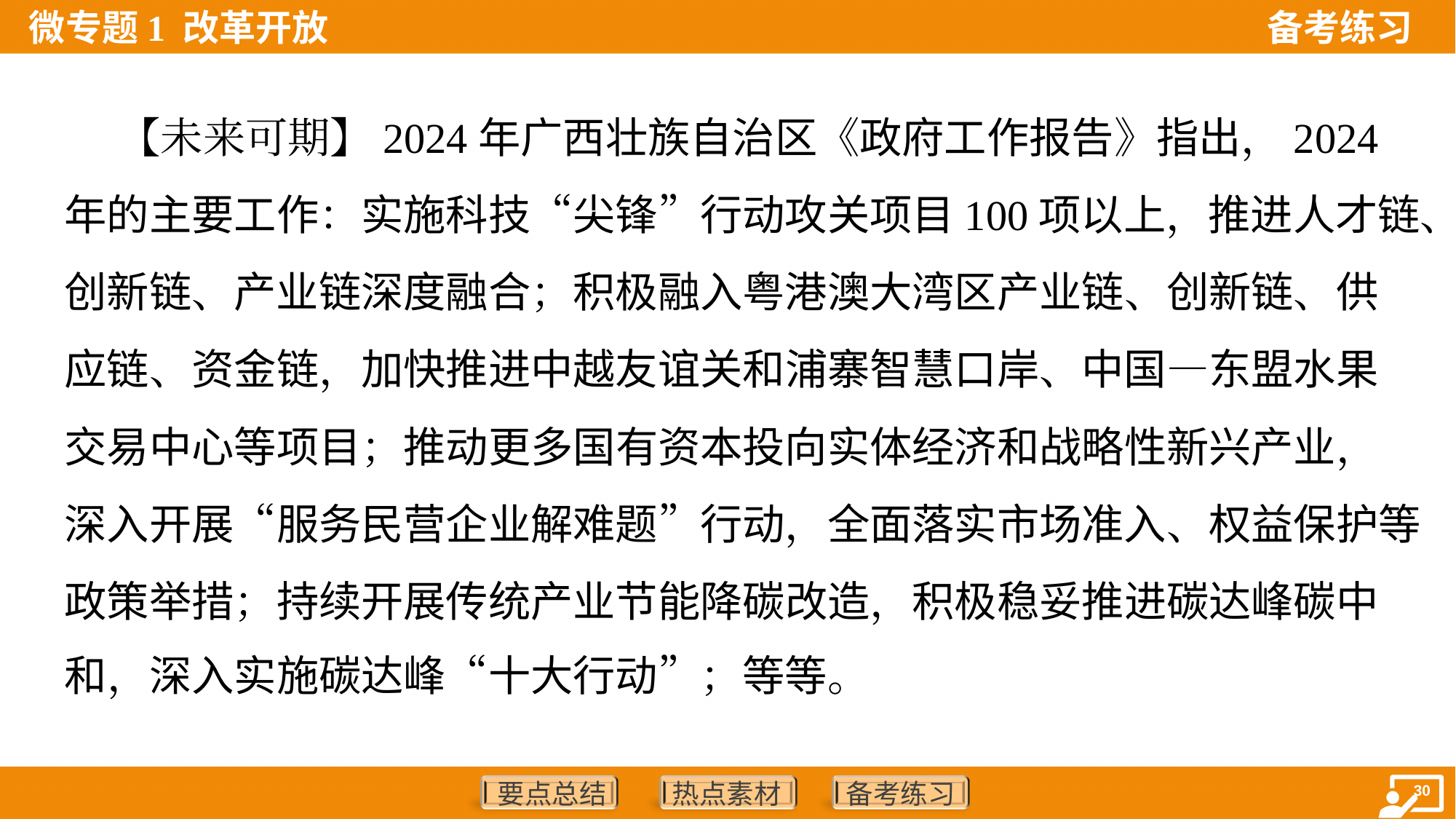

【未来可期】2024年广西壮族自治区《政府工作报告》指出，2024
年的主要工作：实施科技“尖锋”行动攻关项目100项以上，推进人才链、
创新链、产业链深度融合；积极融入粤港澳大湾区产业链、创新链、供
应链、资金链，加快推进中越友谊关和浦寨智慧口岸、中国—东盟水果
交易中心等项目；推动更多国有资本投向实体经济和战略性新兴产业，
深入开展“服务民营企业解难题”行动，全面落实市场准入、权益保护等
政策举措；持续开展传统产业节能降碳改造，积极稳妥推进碳达峰碳中
和，深入实施碳达峰“十大行动”；等等。